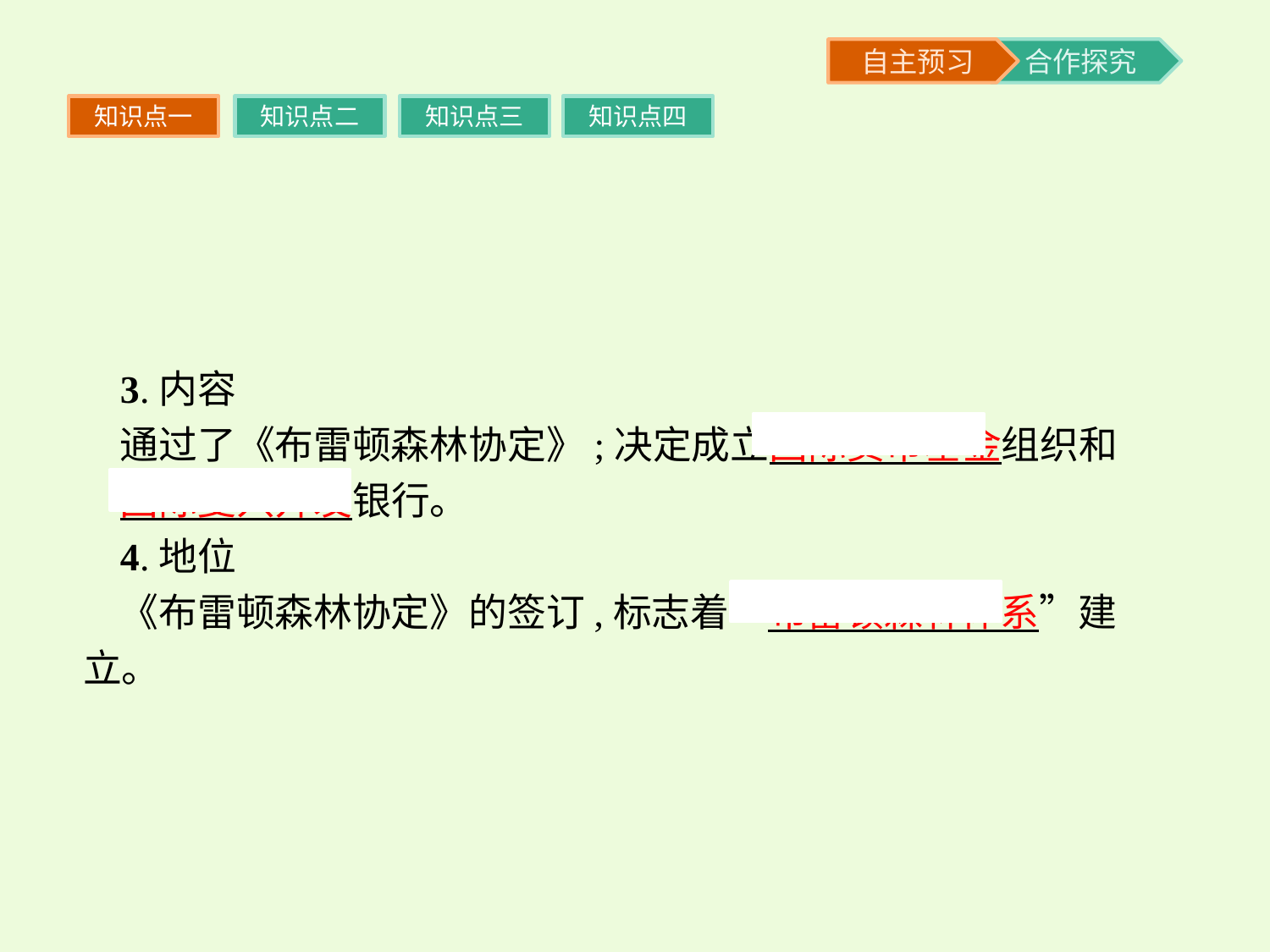

知识点一
知识点二
知识点三
知识点四
3.内容
通过了《布雷顿森林协定》;决定成立国际货币基金组织和
国际复兴开发银行。
4.地位
《布雷顿森林协定》的签订,标志着“布雷顿森林体系”建立。